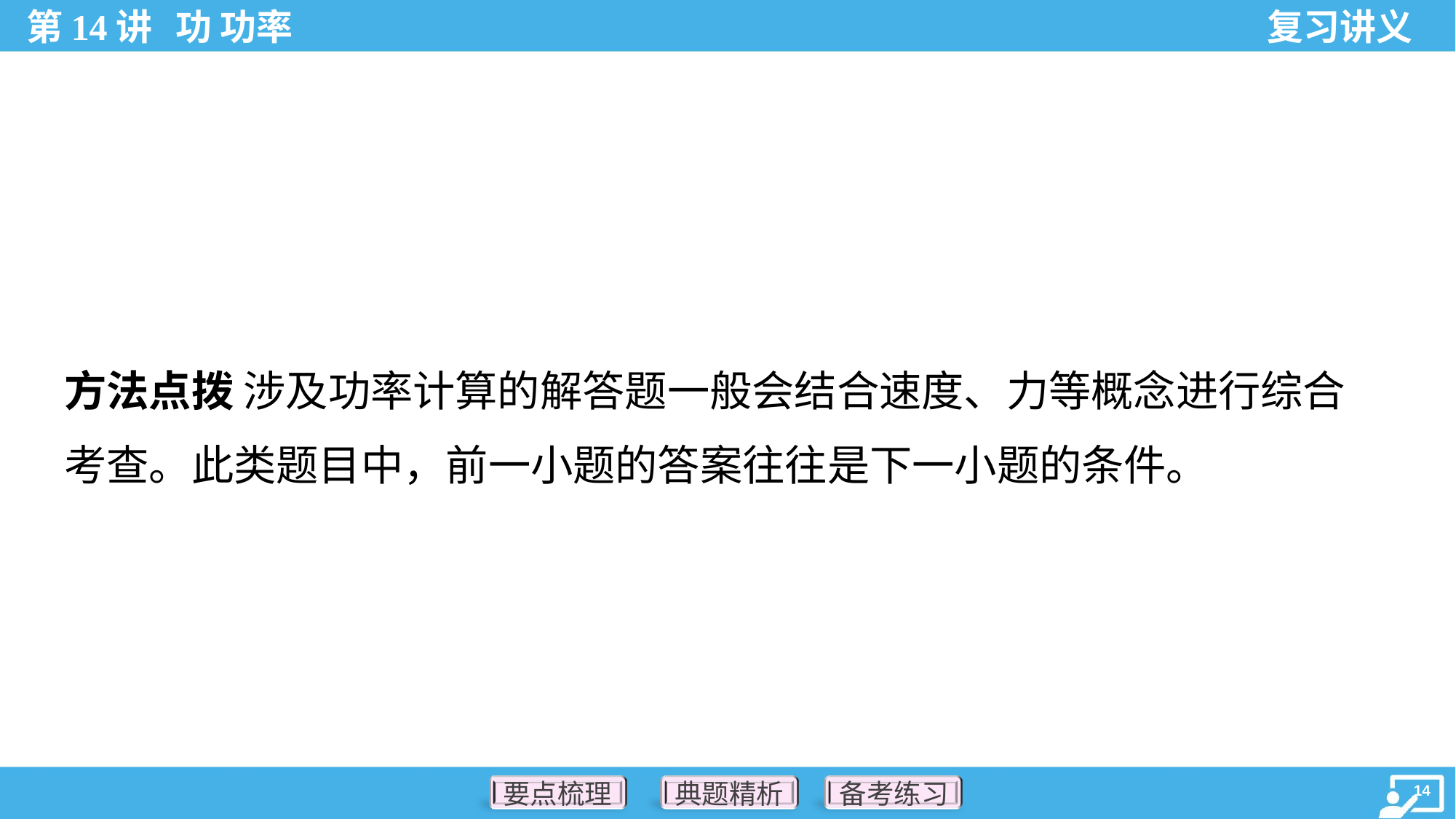

方法点拨 涉及功率计算的解答题一般会结合速度、力等概念进行综合
考查。此类题目中，前一小题的答案往往是下一小题的条件。